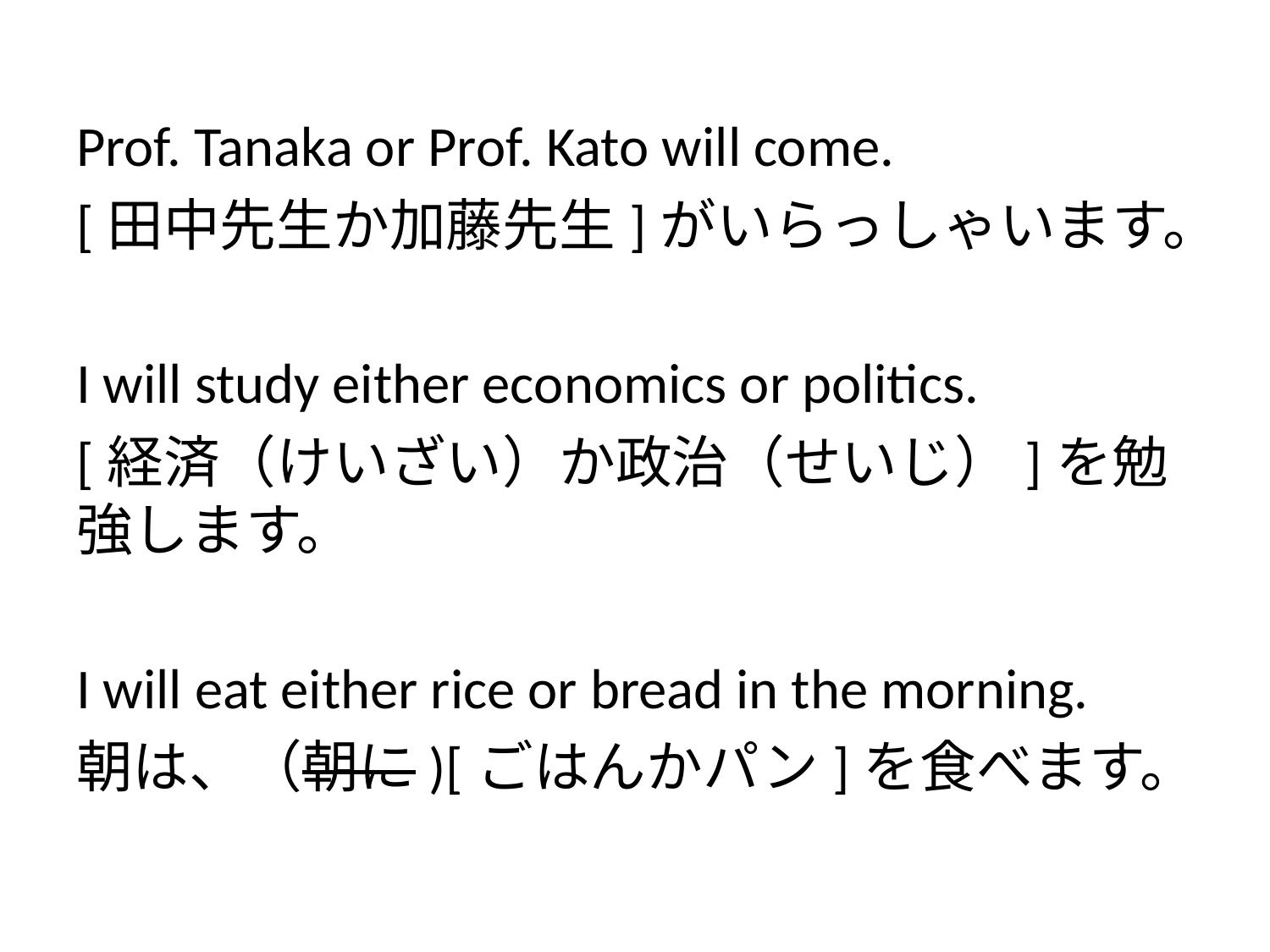

Prof. Tanaka or Prof. Kato will come.
[田中先生か加藤先生]がいらっしゃいます。

I will study either economics or politics.
[経済（けいざい）か政治（せいじ）]を勉強します。

I will eat either rice or bread in the morning.
朝は、（朝に)[ごはんかパン]を食べます。